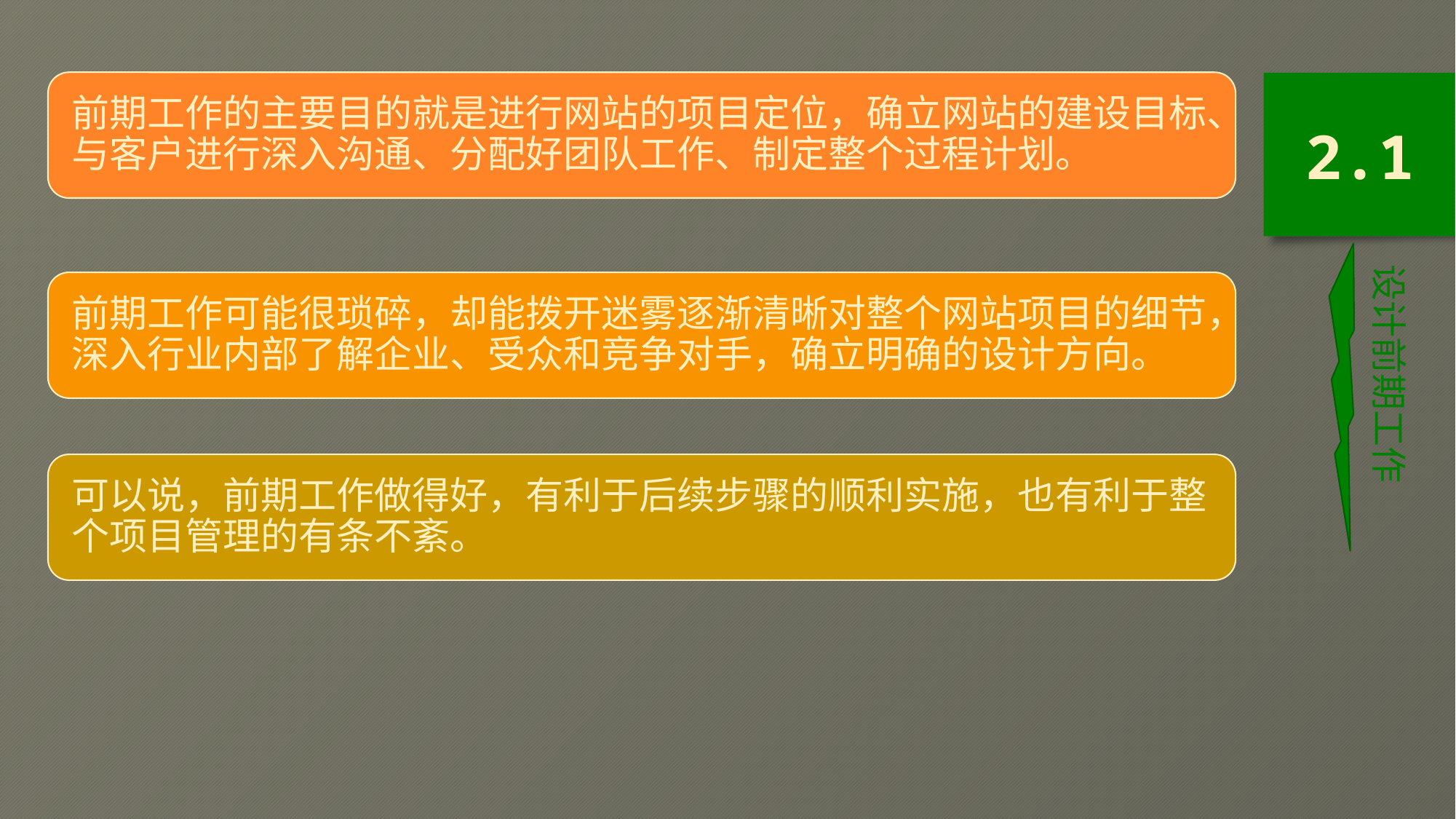

前期工作的主要目的就是进行网站的项目定位，确立网站的建设目标、与客户进行深入沟通、分配好团队工作、制定整个过程计划。
前期工作可能很琐碎，却能拨开迷雾逐渐清晰对整个网站项目的细节，深入行业内部了解企业、受众和竞争对手，确立明确的设计方向。
可以说，前期工作做得好，有利于后续步骤的顺利实施，也有利于整个项目管理的有条不紊。
2.1

设计前期工作